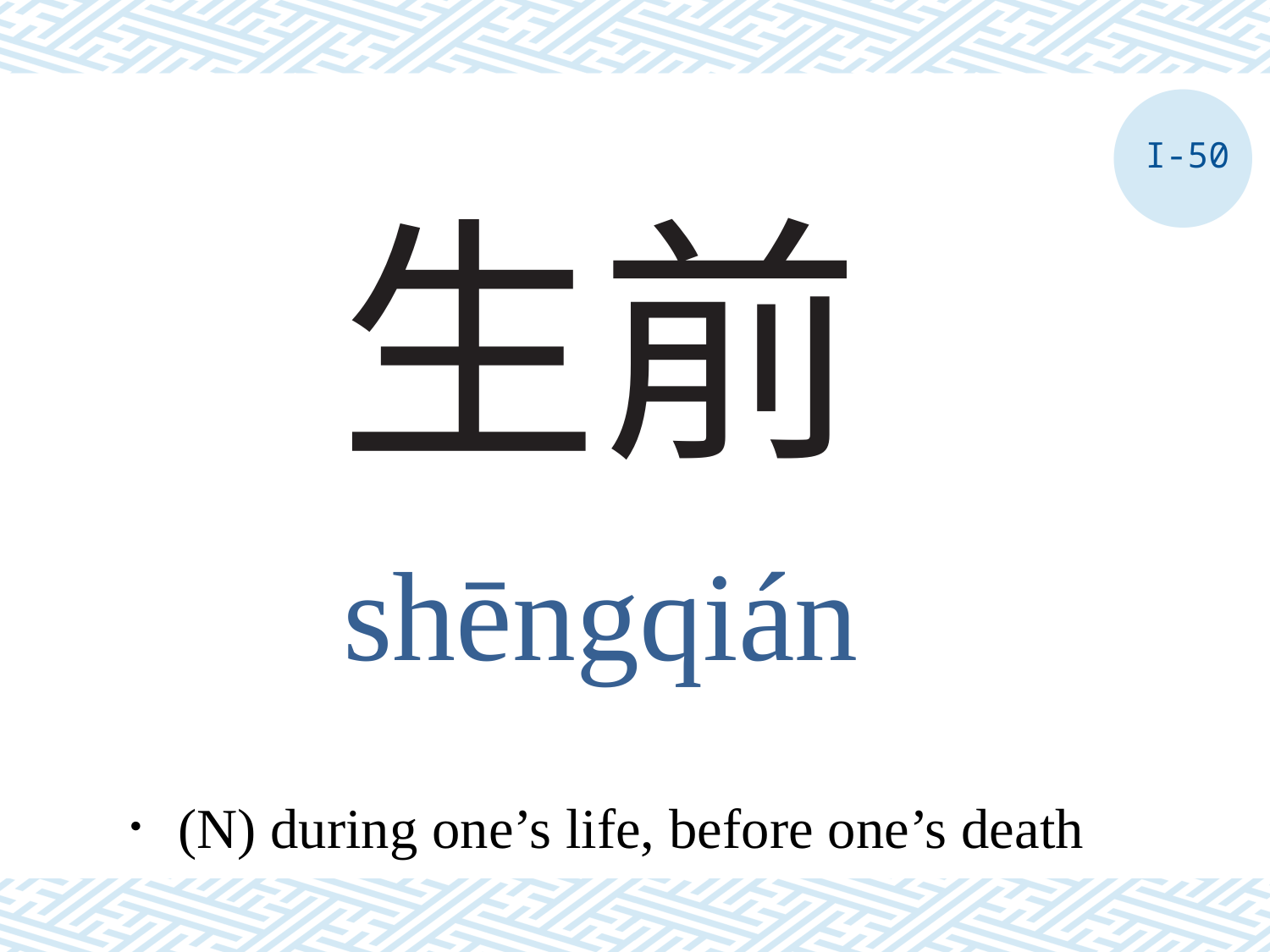

I-50

# 生前
shēngqián
．(N) during one’s life, before one’s death